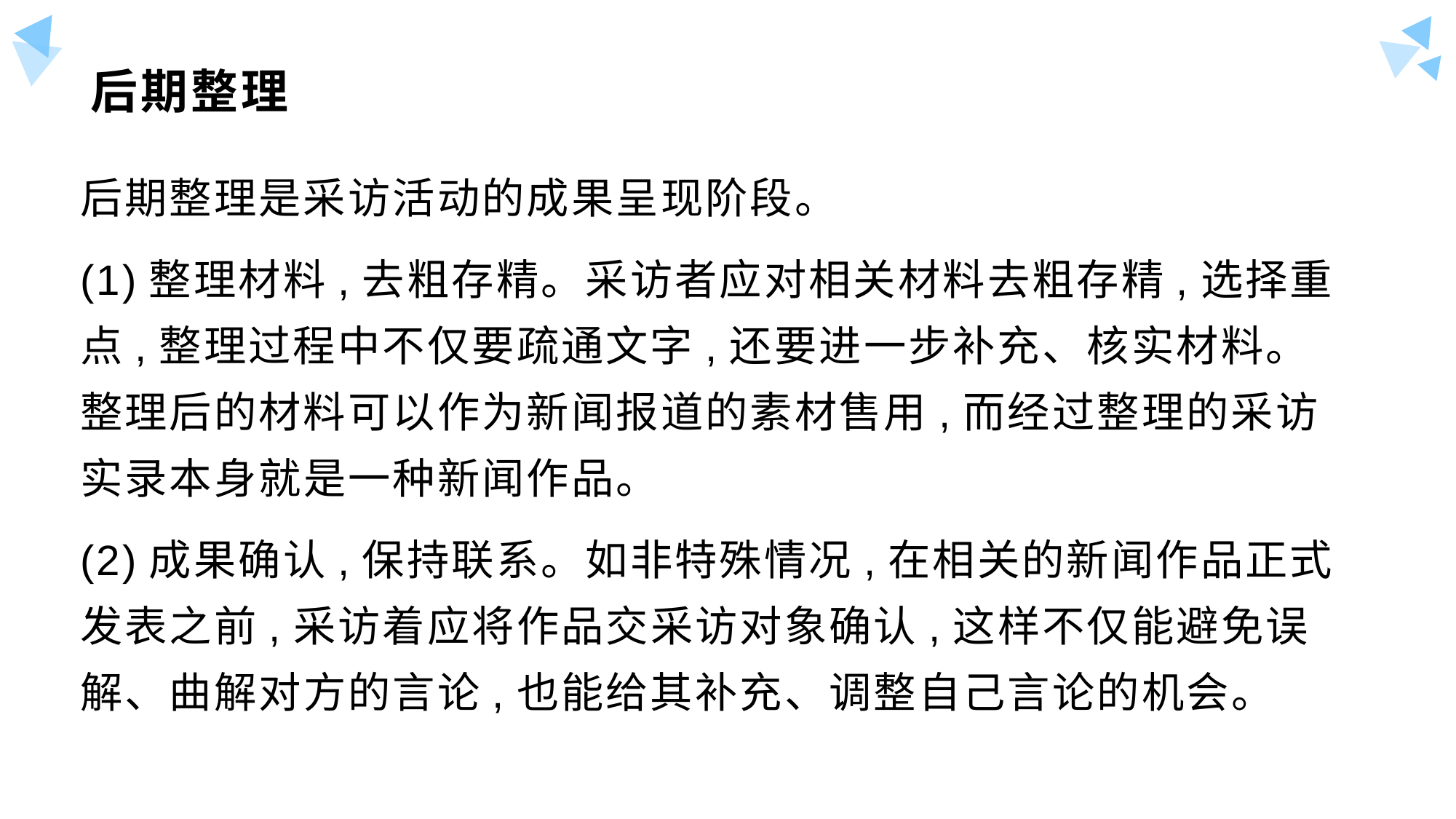

# 后期整理
后期整理是采访活动的成果呈现阶段。
(1)整理材料,去粗存精。采访者应对相关材料去粗存精,选择重点,整理过程中不仅要疏通文字,还要进一步补充、核实材料。整理后的材料可以作为新闻报道的素材售用,而经过整理的采访实录本身就是一种新闻作品。
(2)成果确认,保持联系。如非特殊情况,在相关的新闻作品正式发表之前,采访着应将作品交采访对象确认,这样不仅能避免误解、曲解对方的言论,也能给其补充、调整自己言论的机会。